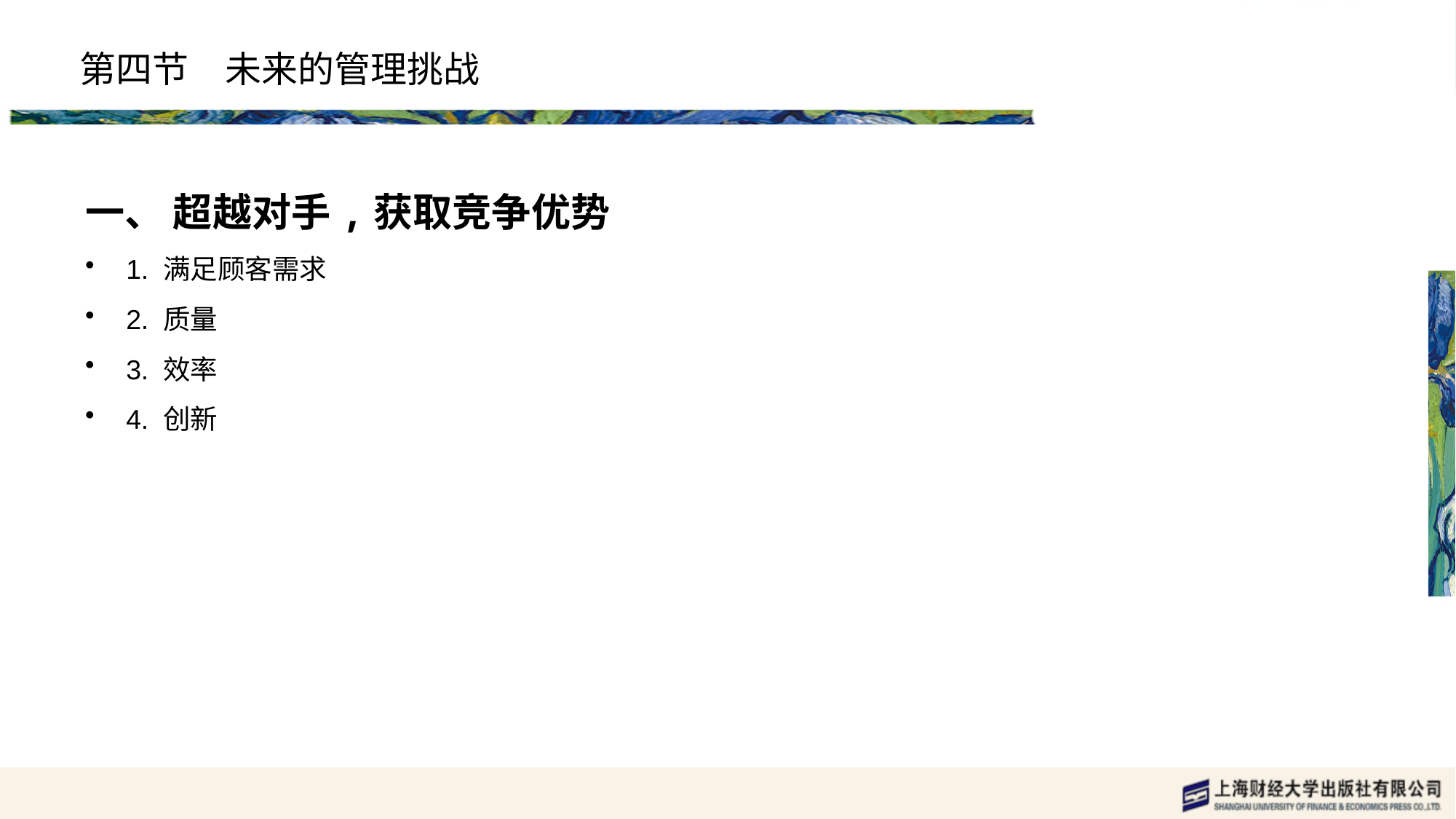

# 第四节　未来的管理挑战
一、 超越对手,获取竞争优势
1. 满足顾客需求
2. 质量
3. 效率
4. 创新